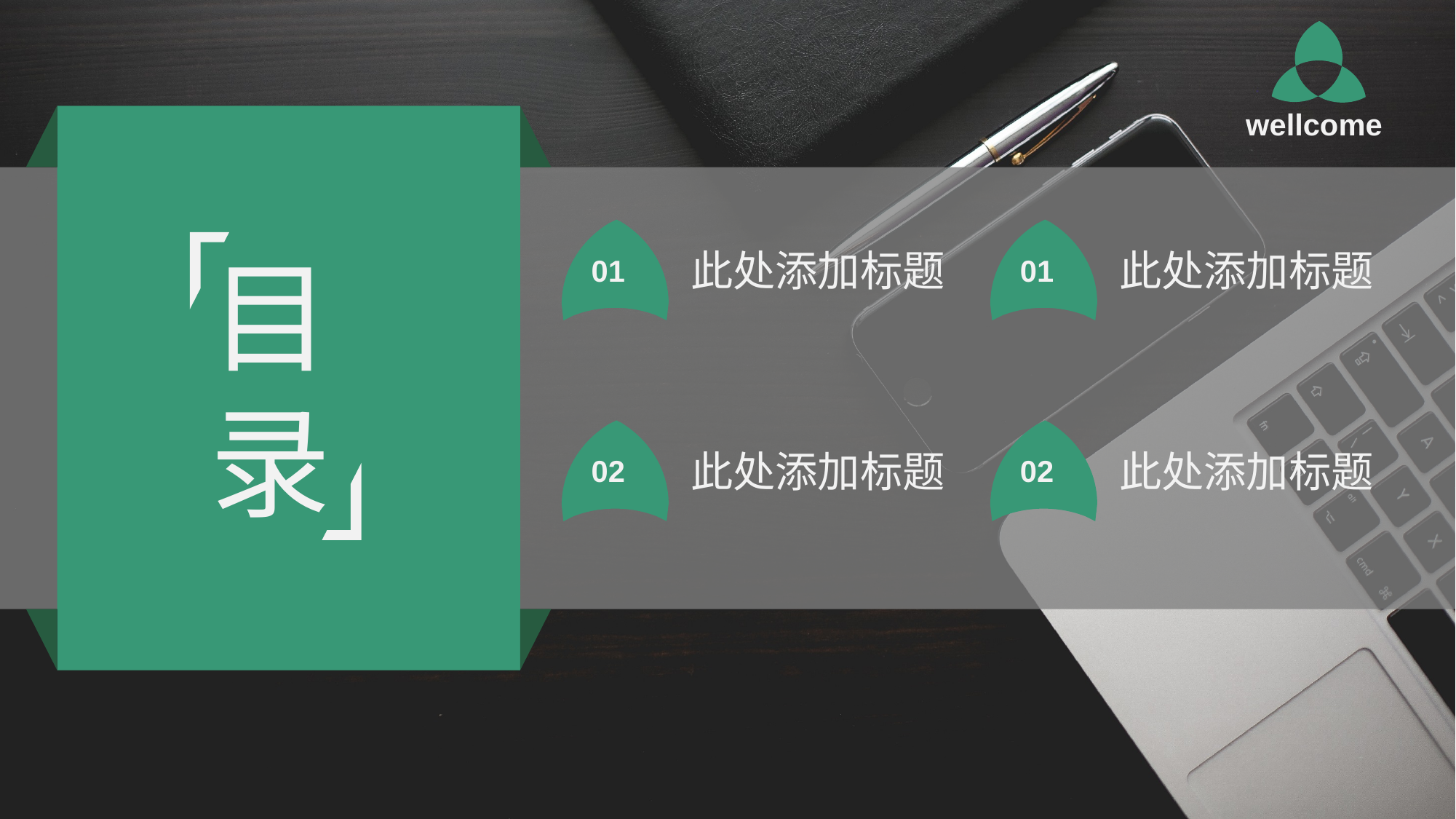

wellcome

01

01

目录
此处添加标题
此处添加标题

02

02
此处添加标题
此处添加标题